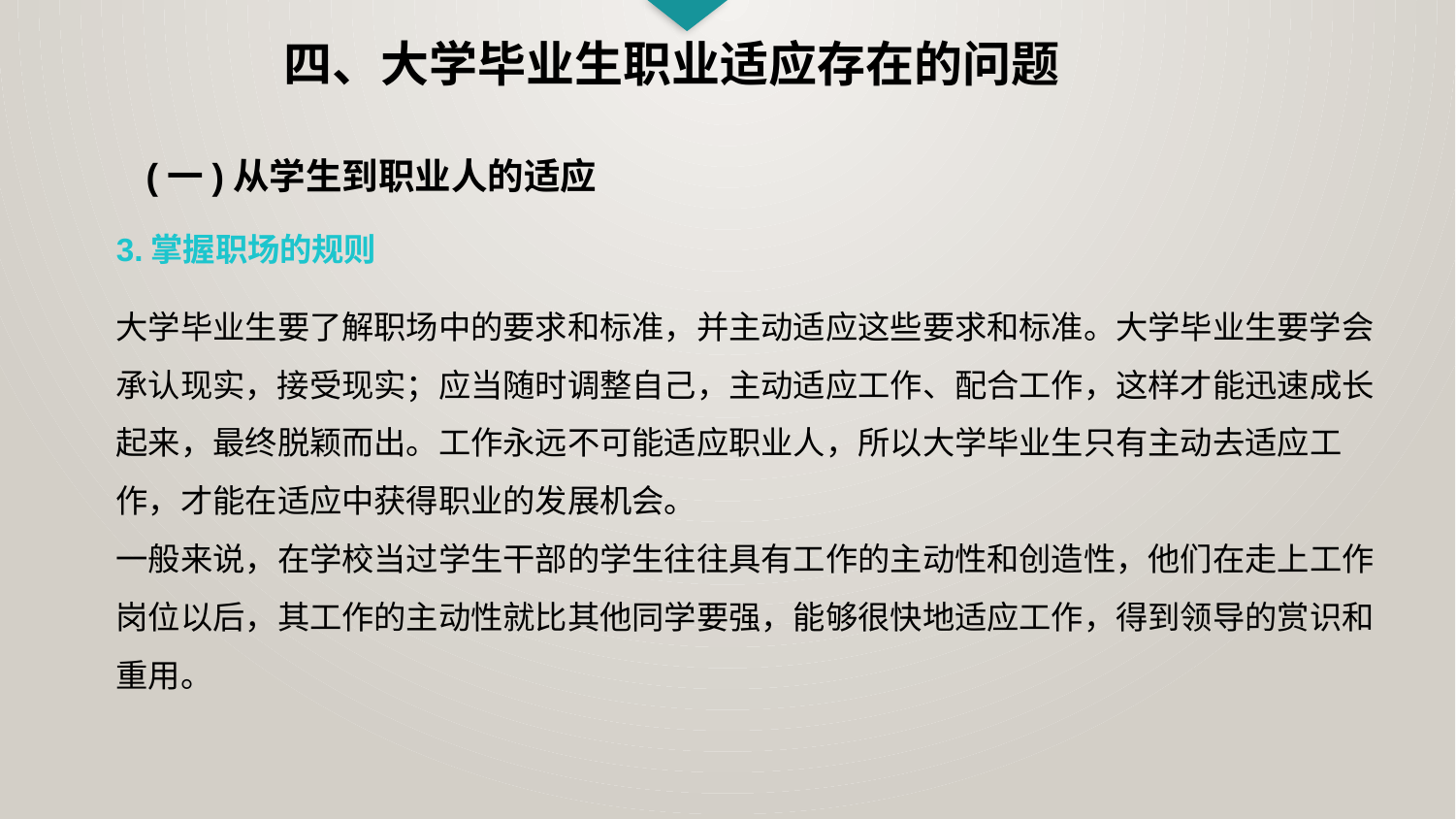

四、大学毕业生职业适应存在的问题
(一)从学生到职业人的适应
3.掌握职场的规则
大学毕业生要了解职场中的要求和标准，并主动适应这些要求和标准。大学毕业生要学会承认现实，接受现实；应当随时调整自己，主动适应工作、配合工作，这样才能迅速成长起来，最终脱颖而出。工作永远不可能适应职业人，所以大学毕业生只有主动去适应工作，才能在适应中获得职业的发展机会。
一般来说，在学校当过学生干部的学生往往具有工作的主动性和创造性，他们在走上工作岗位以后，其工作的主动性就比其他同学要强，能够很快地适应工作，得到领导的赏识和重用。
38